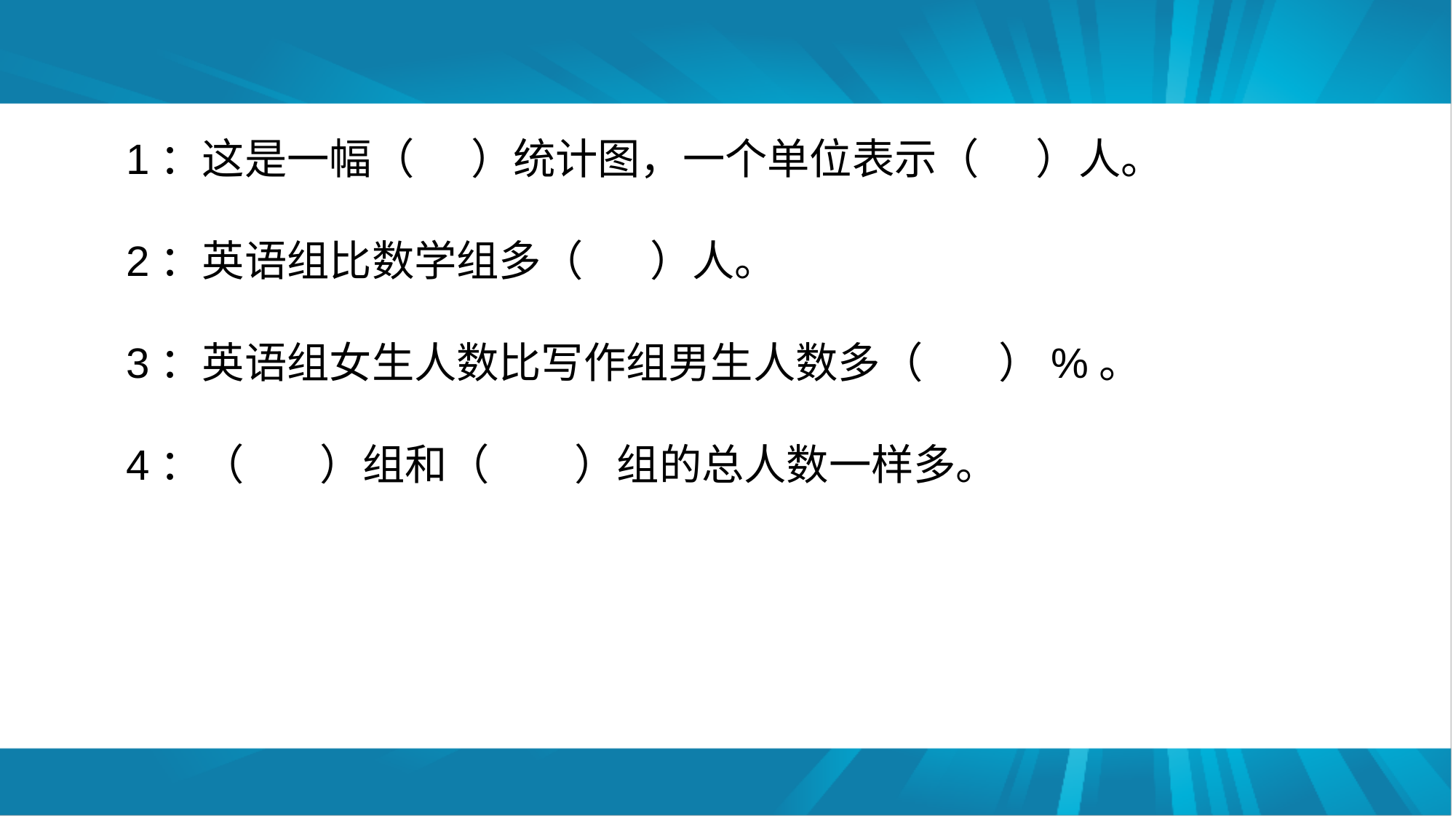

1：这是一幅（      ）统计图，一个单位表示（      ）人。

2：英语组比数学组多（       ）人。

3：英语组女生人数比写作组男生人数多（        ）%。

4：（        ）组和（         ）组的总人数一样多。